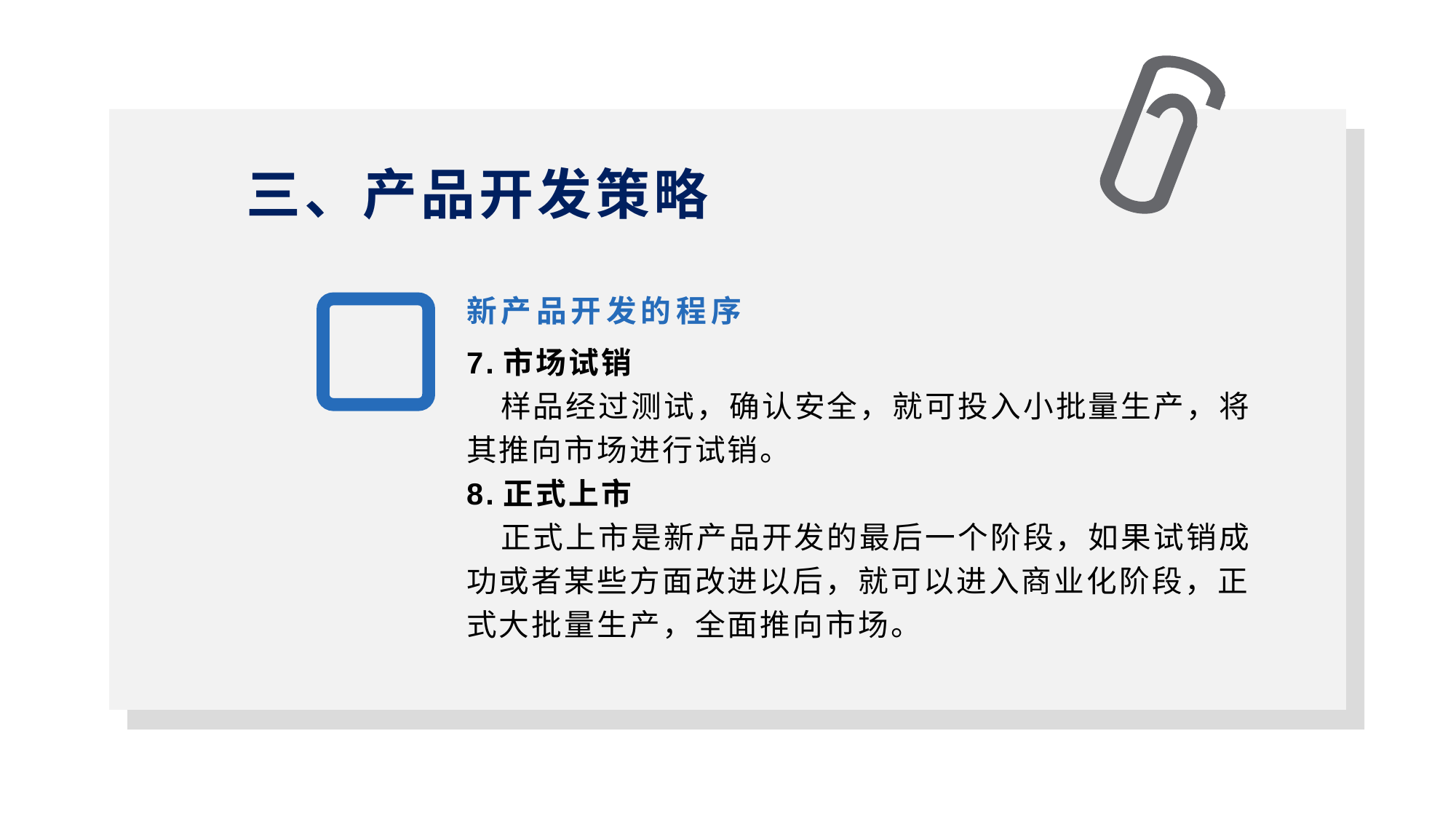

三、产品开发策略

1
新产品开发的程序

7.市场试销
   样品经过测试，确认安全，就可投入小批量生产，将其推向市场进行试销。
8.正式上市
   正式上市是新产品开发的最后一个阶段，如果试销成功或者某些方面改进以后，就可以进入商业化阶段，正式大批量生产，全面推向市场。